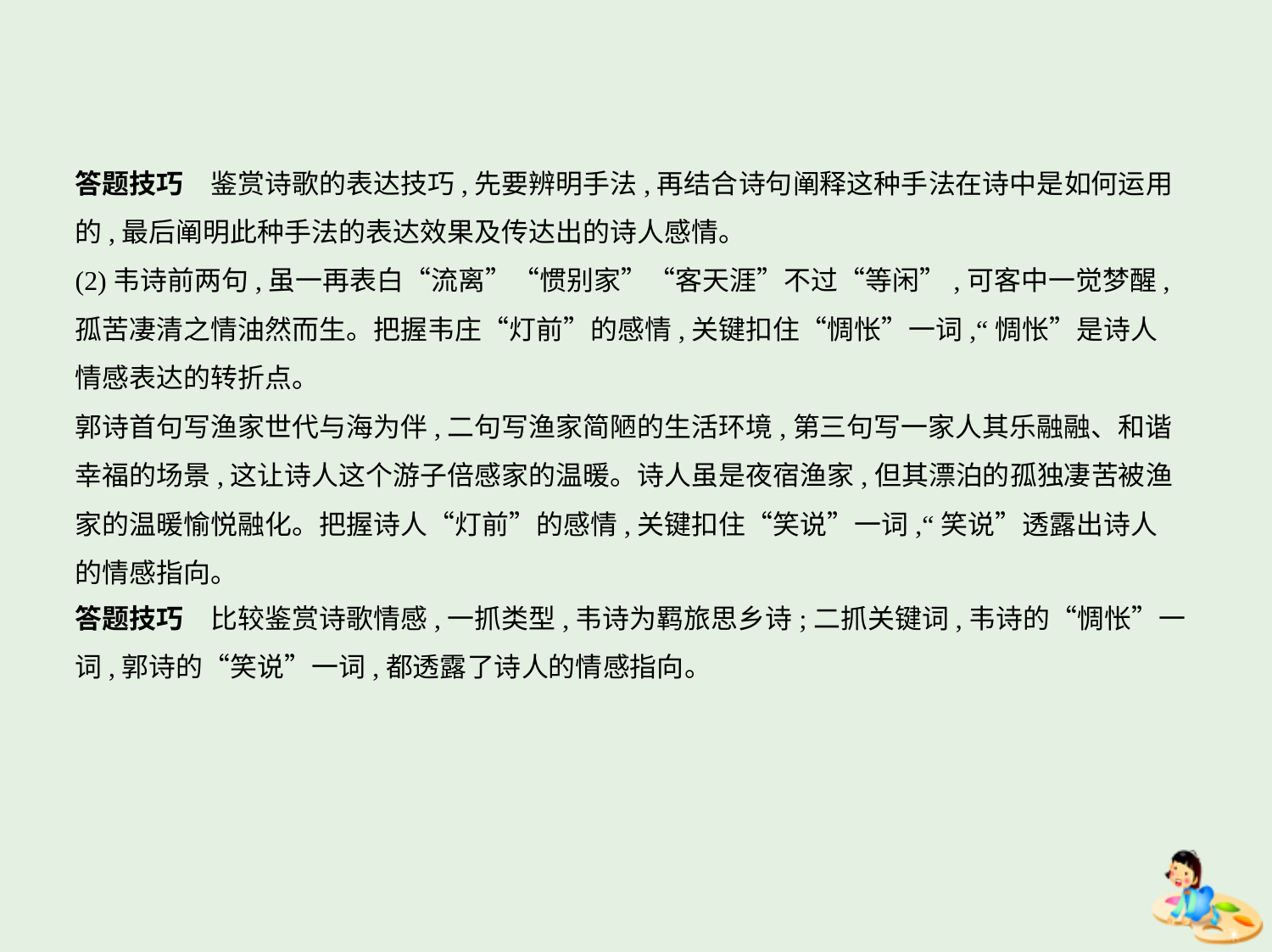

答题技巧　鉴赏诗歌的表达技巧,先要辨明手法,再结合诗句阐释这种手法在诗中是如何运用
的,最后阐明此种手法的表达效果及传达出的诗人感情。
(2)韦诗前两句,虽一再表白“流离”“惯别家”“客天涯”不过“等闲”,可客中一觉梦醒,
孤苦凄清之情油然而生。把握韦庄“灯前”的感情,关键扣住“惆怅”一词,“惆怅”是诗人
情感表达的转折点。
郭诗首句写渔家世代与海为伴,二句写渔家简陋的生活环境,第三句写一家人其乐融融、和谐
幸福的场景,这让诗人这个游子倍感家的温暖。诗人虽是夜宿渔家,但其漂泊的孤独凄苦被渔
家的温暖愉悦融化。把握诗人“灯前”的感情,关键扣住“笑说”一词,“笑说”透露出诗人
的情感指向。
答题技巧　比较鉴赏诗歌情感,一抓类型,韦诗为羁旅思乡诗;二抓关键词,韦诗的“惆怅”一
词,郭诗的“笑说”一词,都透露了诗人的情感指向。